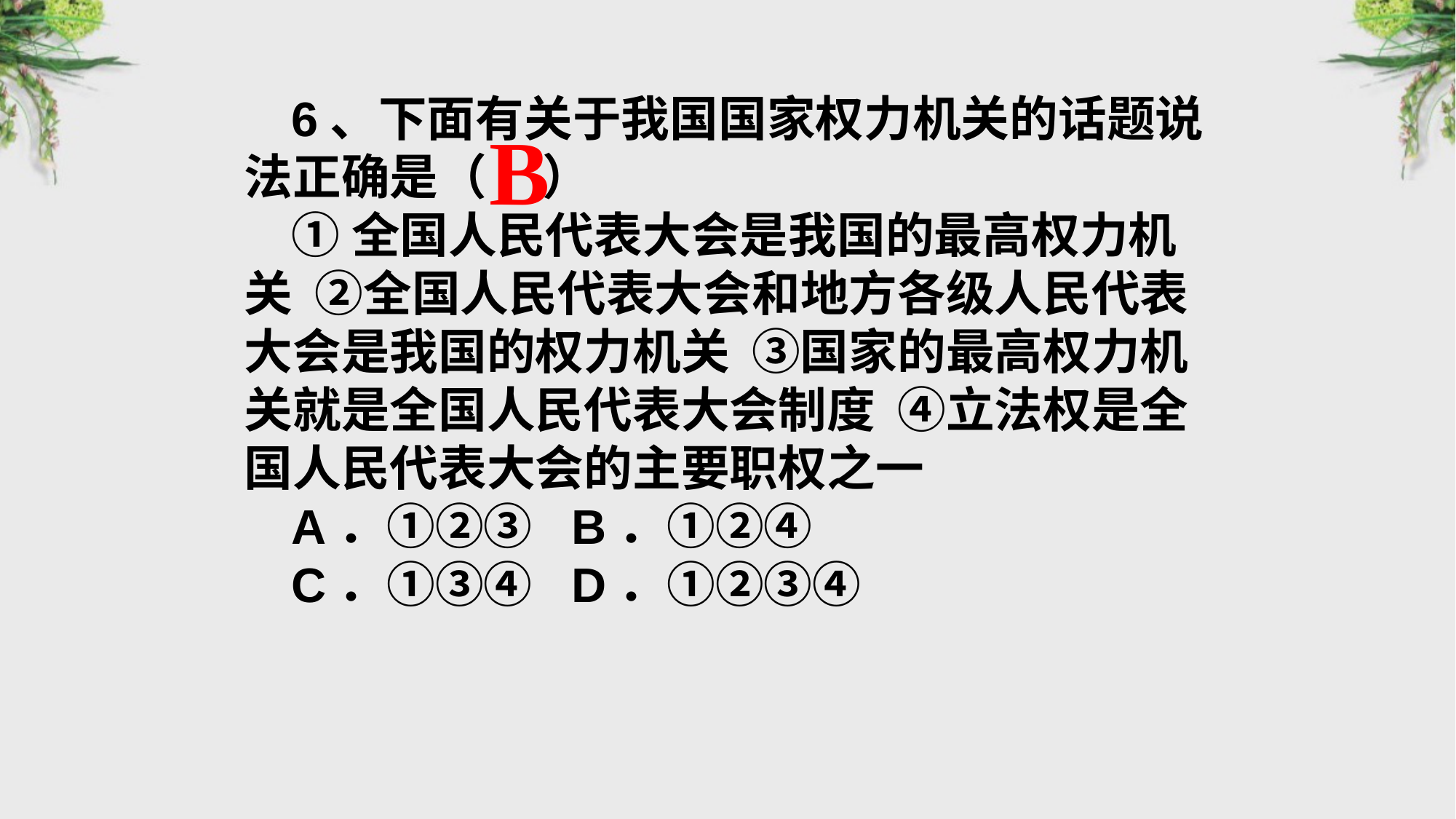

6、下面有关于我国国家权力机关的话题说法正确是（     ）
①全国人民代表大会是我国的最高权力机关  ②全国人民代表大会和地方各级人民代表大会是我国的权力机关  ③国家的最高权力机关就是全国人民代表大会制度  ④立法权是全国人民代表大会的主要职权之一
A．①②③	B．①②④
C．①③④	D．①②③④
B